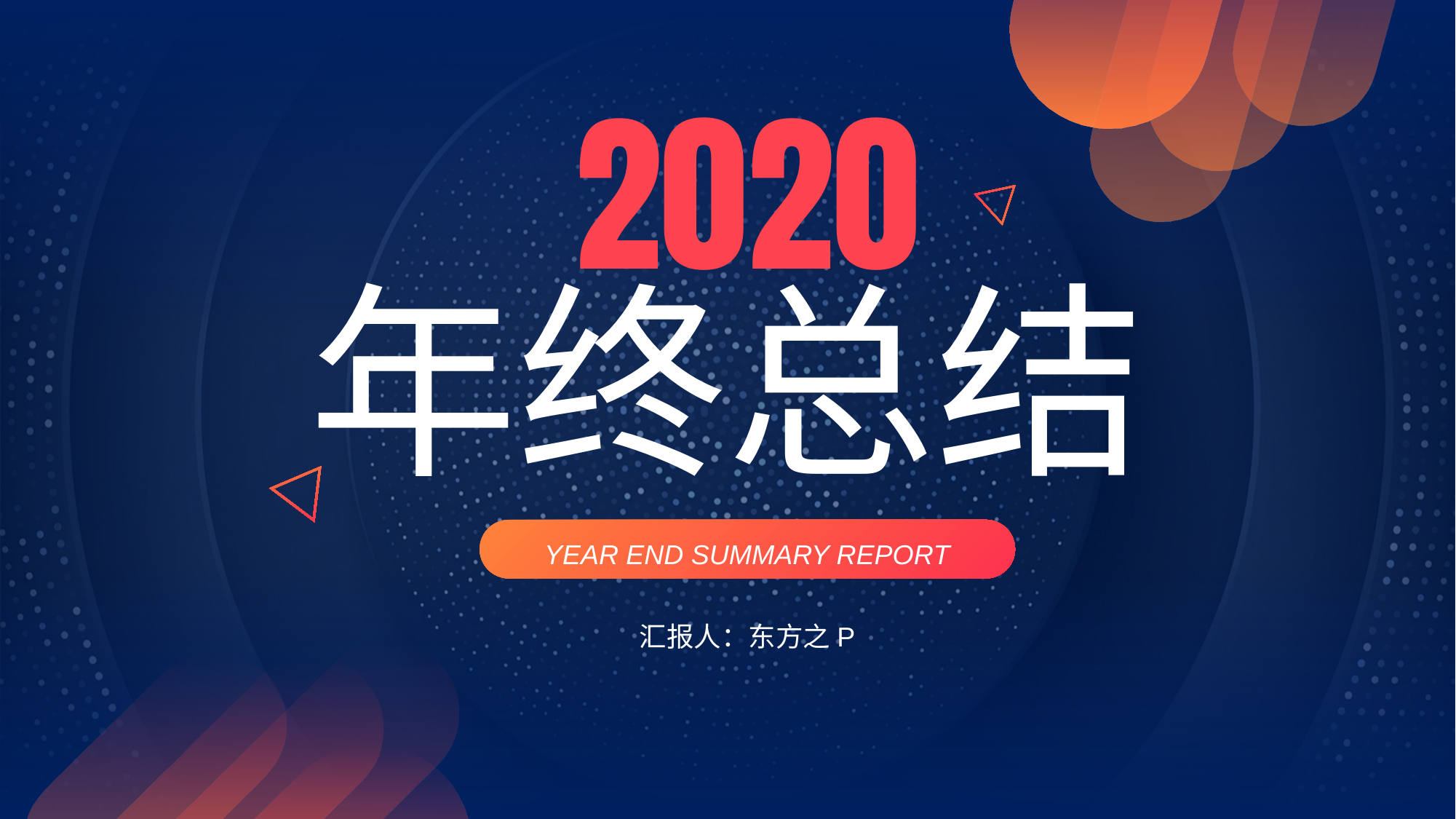

2020

年终总结

 YEAR END SUMMARY REPORT
汇报人：东方之P